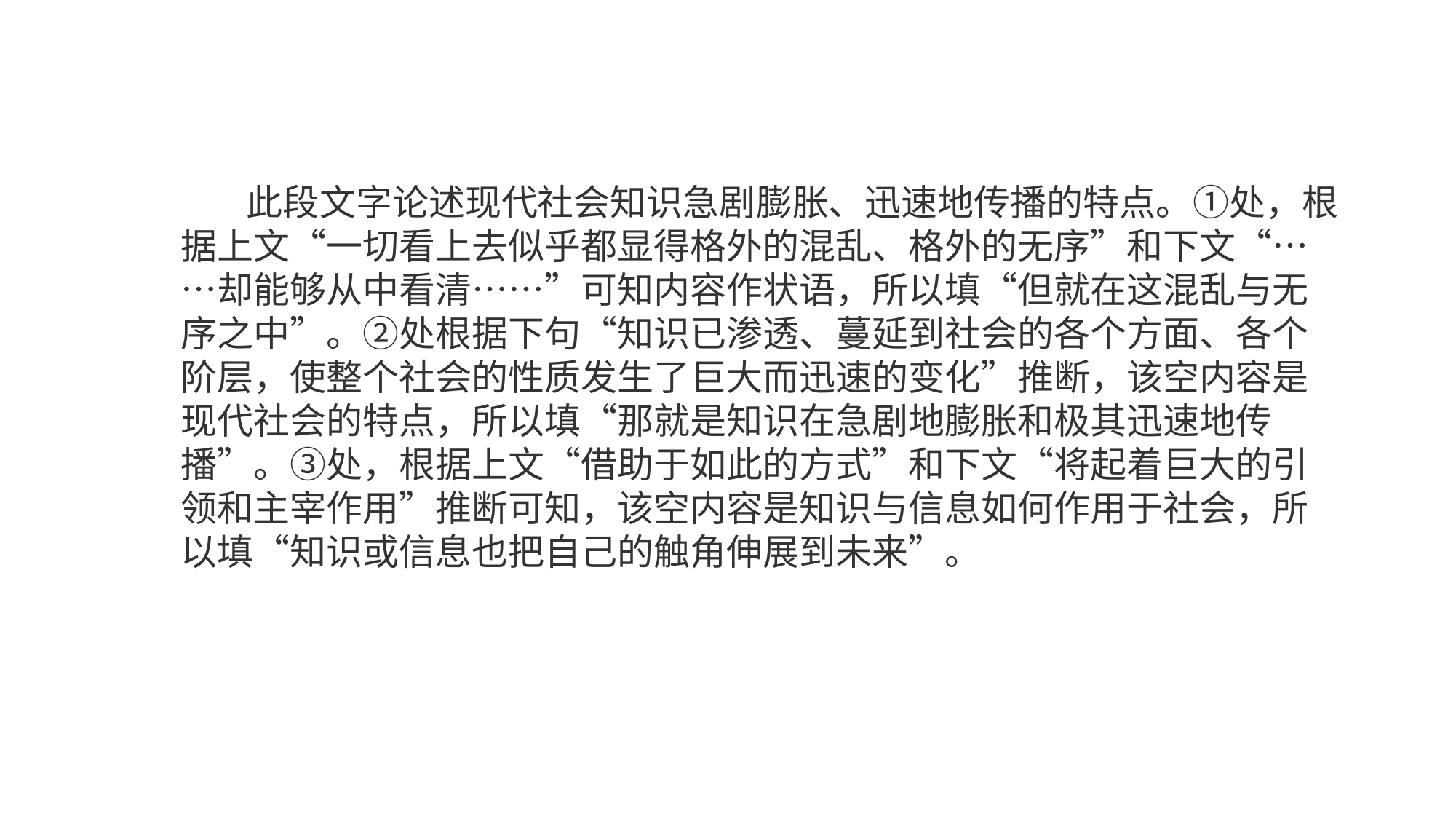

此段文字论述现代社会知识急剧膨胀、迅速地传播的特点。①处，根据上文“一切看上去似乎都显得格外的混乱、格外的无序”和下文“……却能够从中看清……”可知内容作状语，所以填“但就在这混乱与无序之中”。②处根据下句“知识已渗透、蔓延到社会的各个方面、各个阶层，使整个社会的性质发生了巨大而迅速的变化”推断，该空内容是现代社会的特点，所以填“那就是知识在急剧地膨胀和极其迅速地传播”。③处，根据上文“借助于如此的方式”和下文“将起着巨大的引领和主宰作用”推断可知，该空内容是知识与信息如何作用于社会，所以填“知识或信息也把自己的触角伸展到未来”。